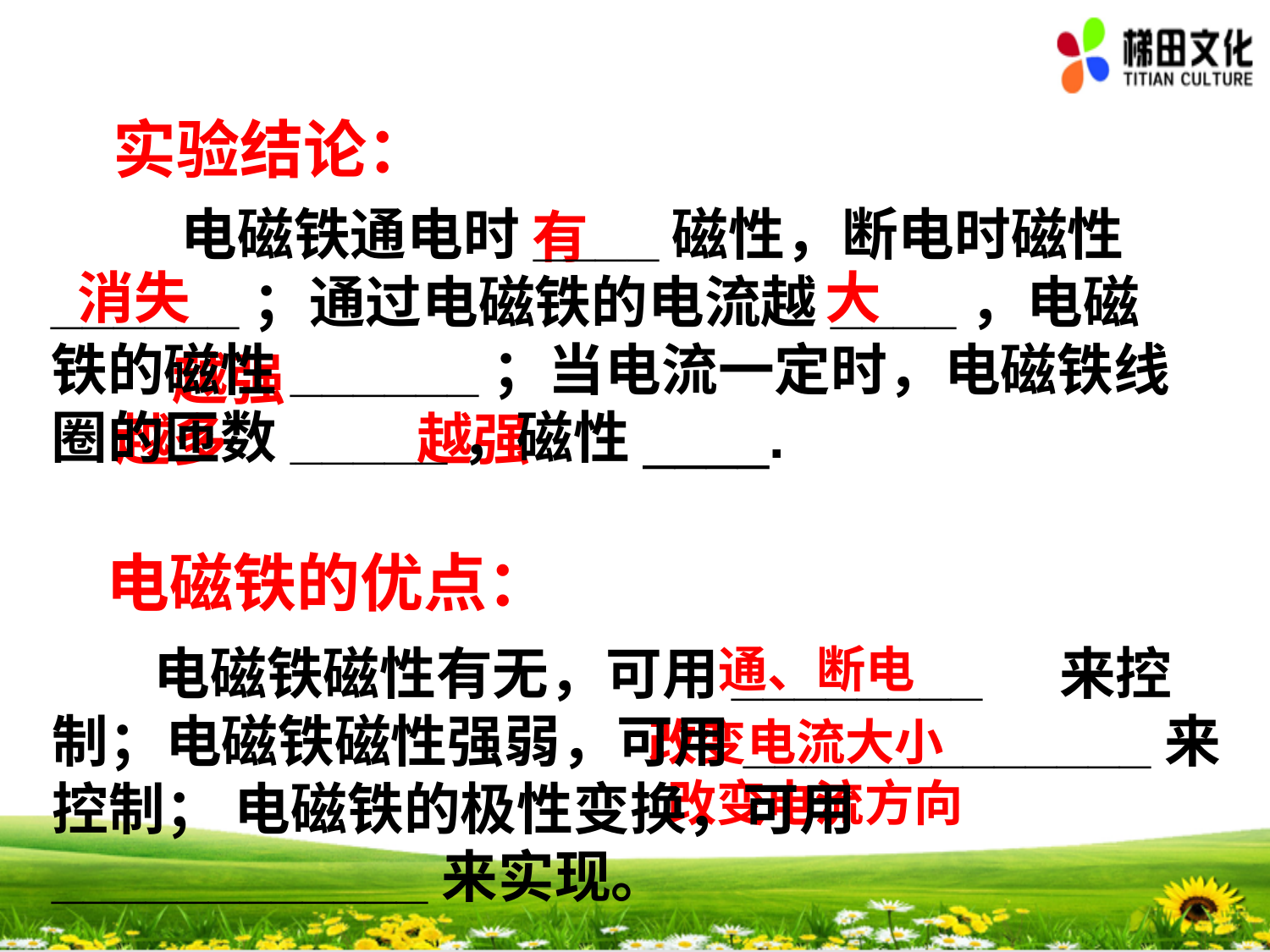

实验结论：
         电磁铁通电时____磁性，断电时磁性______；通过电磁铁的电流越____，电磁铁的磁性______；当电流一定时，电磁铁线圈的匝数_____，磁性____.
有
大
消失
越强
越强
越多
电磁铁的优点：
通、断电
        电磁铁磁性有无，可用________    来控制；电磁铁磁性强弱，可用_____________来控制； 电磁铁的极性变换，可用____________来实现。
改变电流大小
改变电流方向